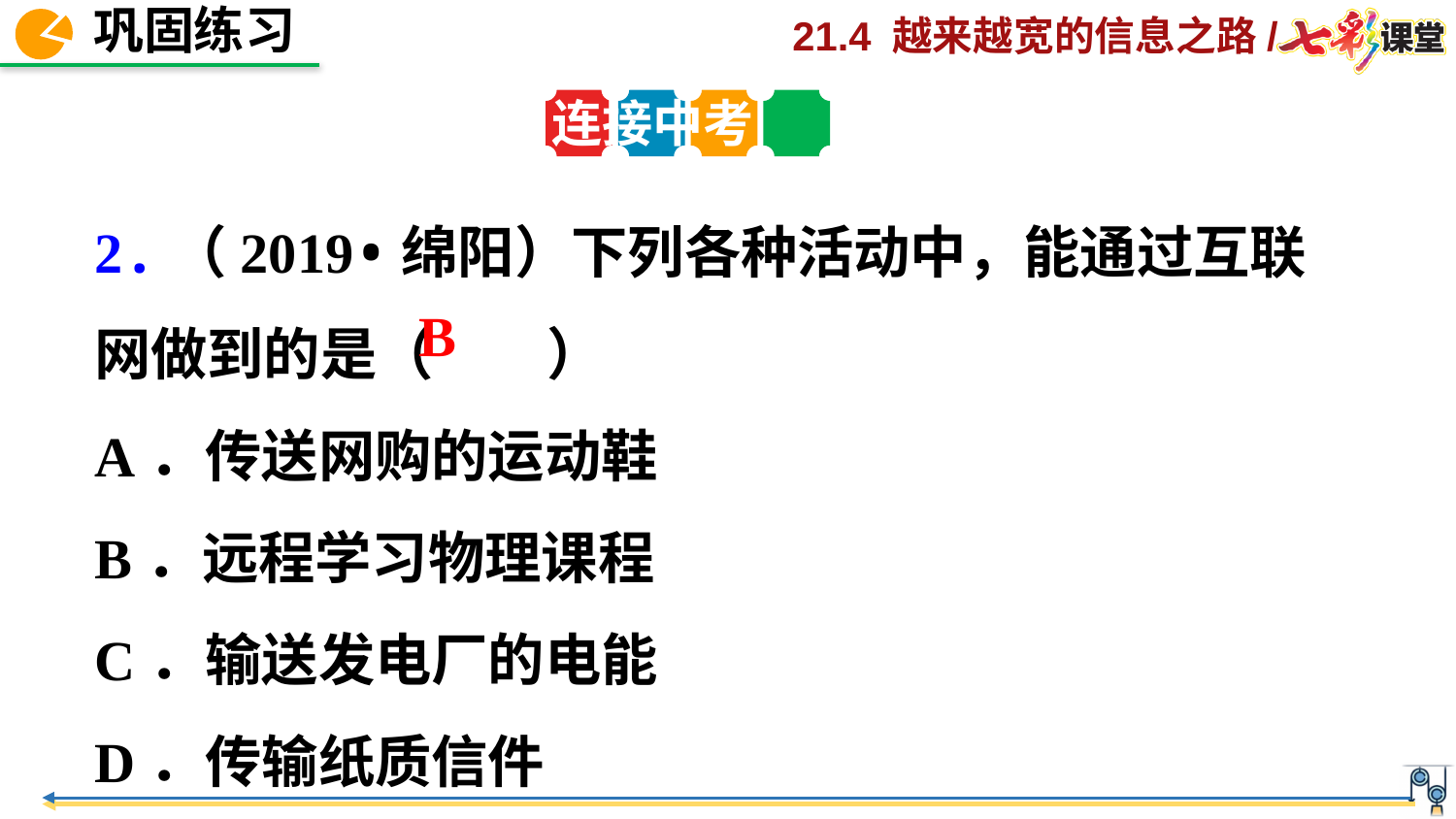

连接中考

2.（2019•绵阳）下列各种活动中，能通过互联网做到的是（　　）
A．传送网购的运动鞋
B．远程学习物理课程
C．输送发电厂的电能
D．传输纸质信件
B